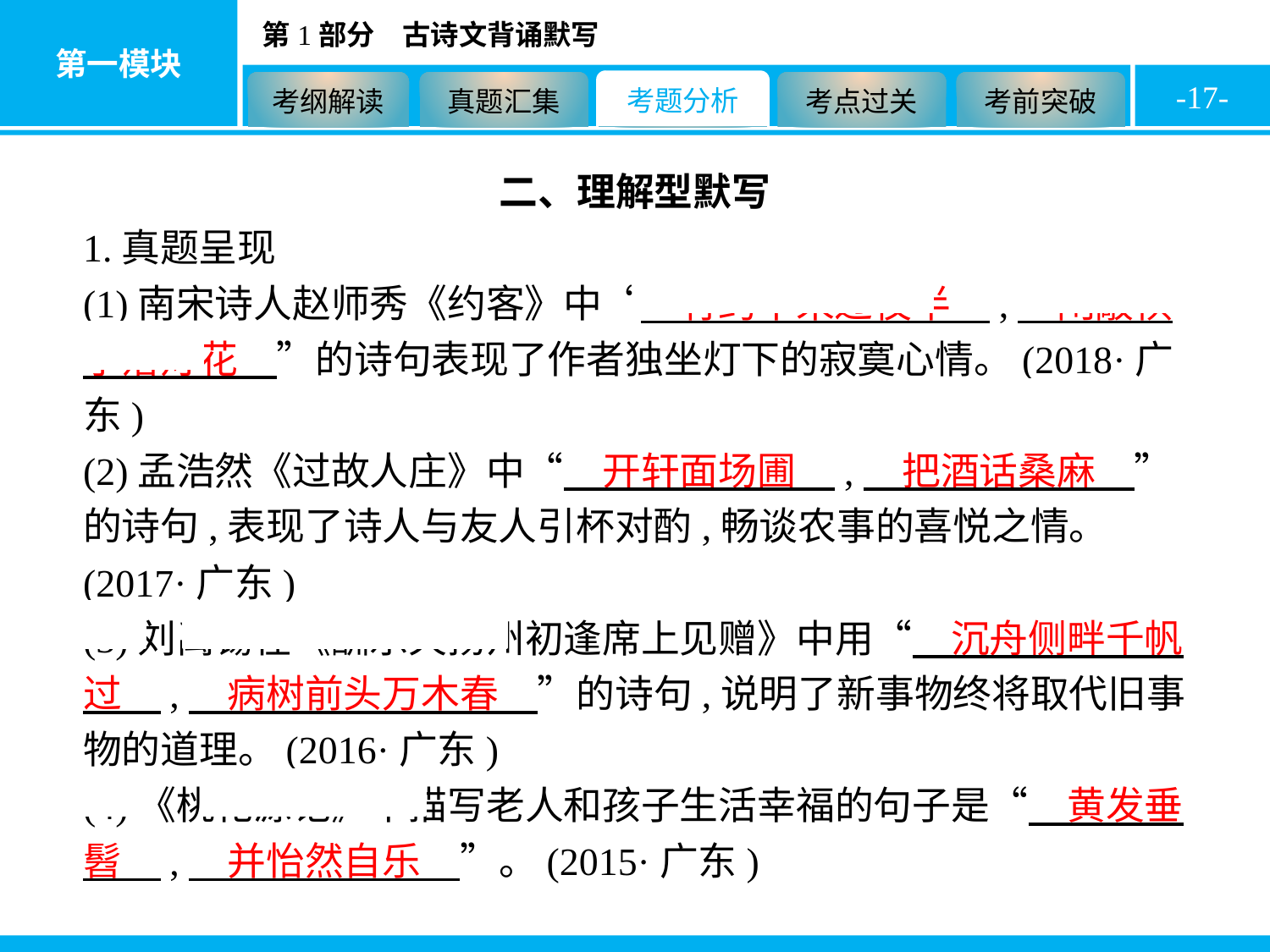

-17-
二、理解型默写
1.真题呈现
(1)南宋诗人赵师秀《约客》中“　有约不来过夜半　,　闲敲棋子落灯花　”的诗句表现了作者独坐灯下的寂寞心情。(2018·广东)
(2)孟浩然《过故人庄》中“　开轩面场圃　,　把酒话桑麻　”的诗句,表现了诗人与友人引杯对酌,畅谈农事的喜悦之情。(2017·广东)
(3)刘禹锡在《酬乐天扬州初逢席上见赠》中用“　沉舟侧畔千帆过　,　病树前头万木春　”的诗句,说明了新事物终将取代旧事物的道理。(2016·广东)
(4)《桃花源记》中描写老人和孩子生活幸福的句子是“　黄发垂髫　,　并怡然自乐　”。(2015·广东)